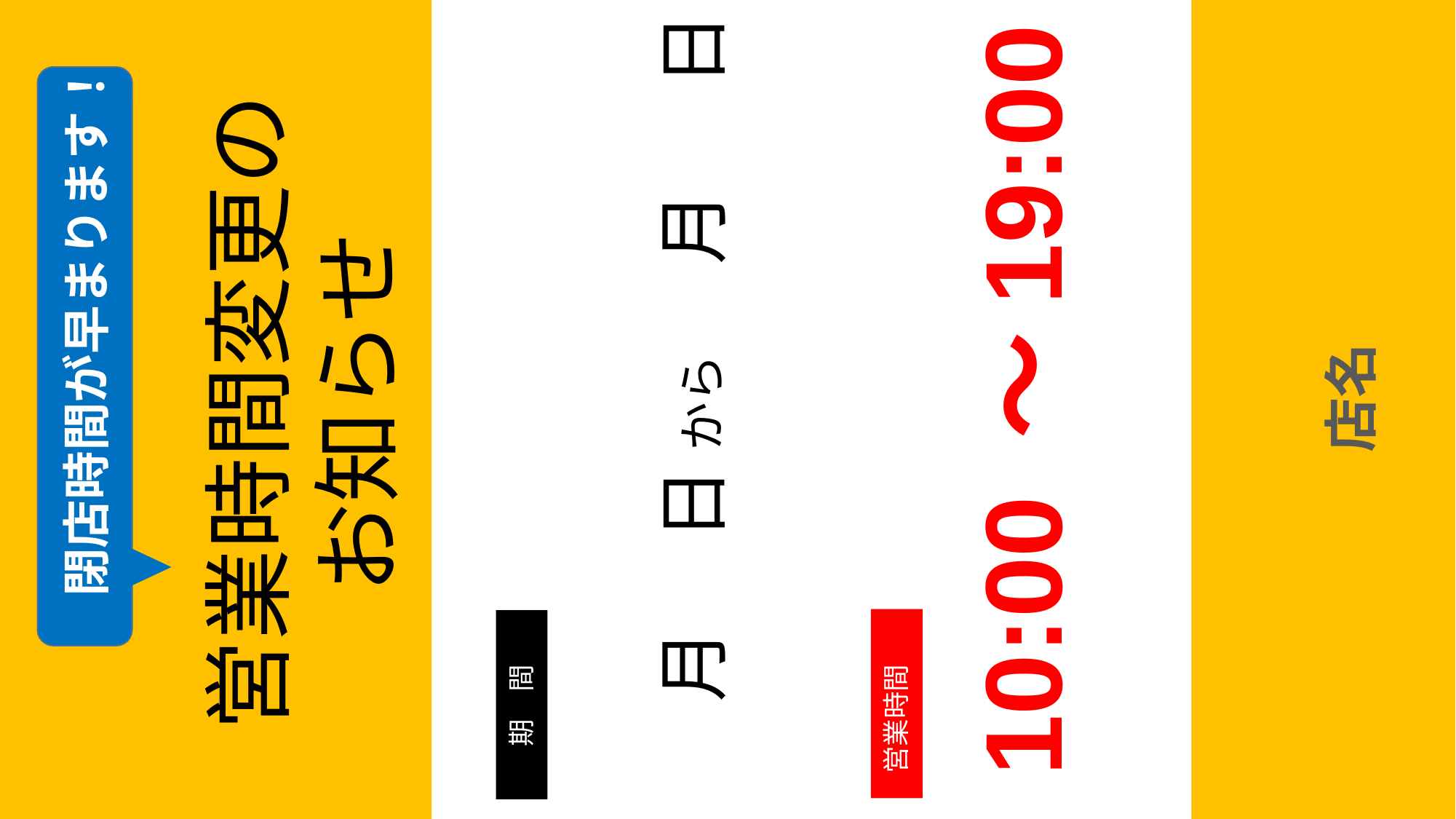

10:00 ～19:00
    月　 日 から　 月　  日
店名
閉店時間が早まります！